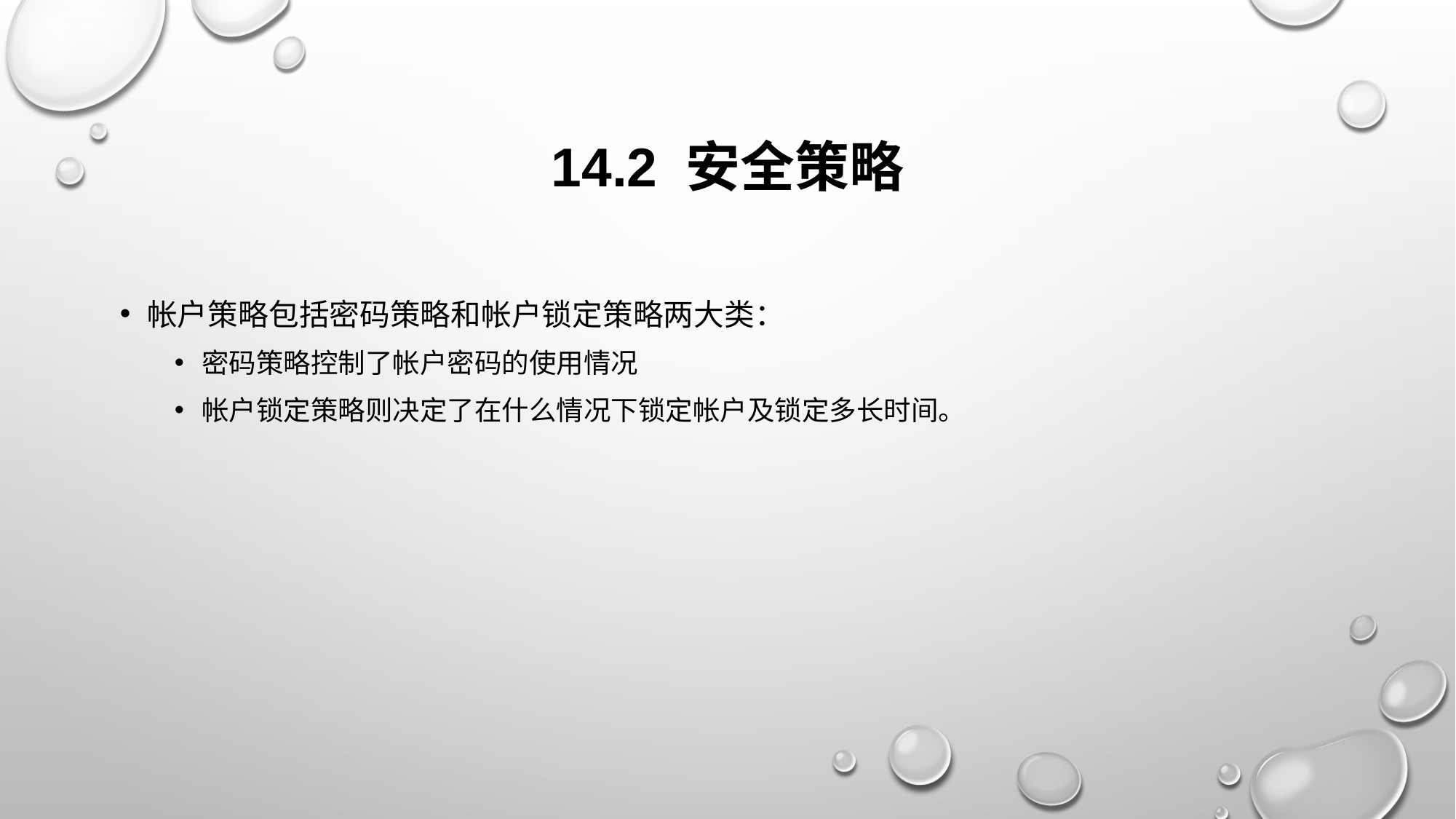

# 14.2 安全策略
帐户策略包括密码策略和帐户锁定策略两大类：
密码策略控制了帐户密码的使用情况
帐户锁定策略则决定了在什么情况下锁定帐户及锁定多长时间。